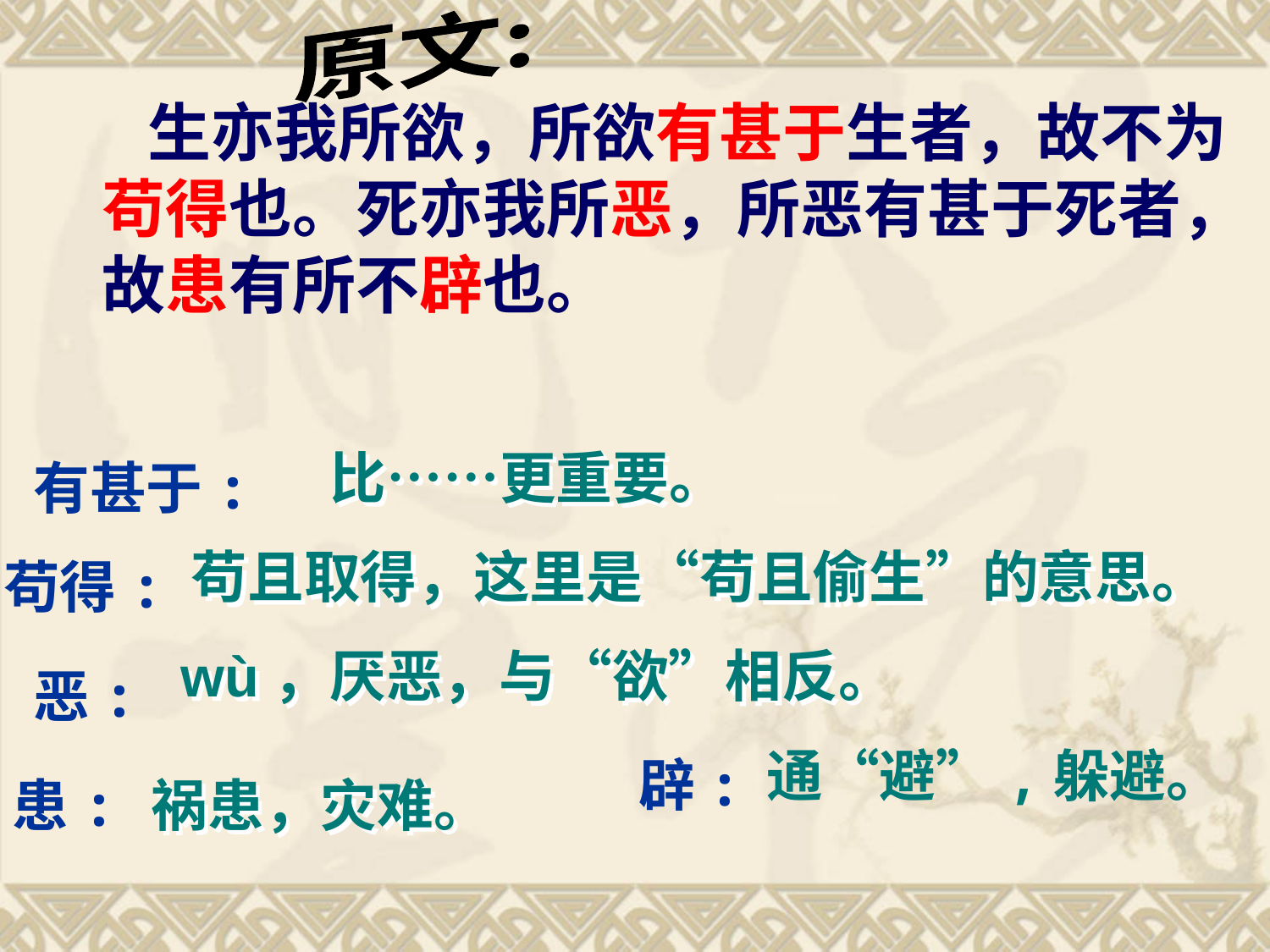

原文:
   生亦我所欲，所欲有甚于生者，故不为苟得也。死亦我所恶，所恶有甚于死者，故患有所不辟也。
比……更重要。
有甚于:
苟且取得，这里是“苟且偷生”的意思。
苟得:
wù，厌恶，与“欲”相反。
恶:
通“避”,躲避。
辟:
患:
祸患，灾难。